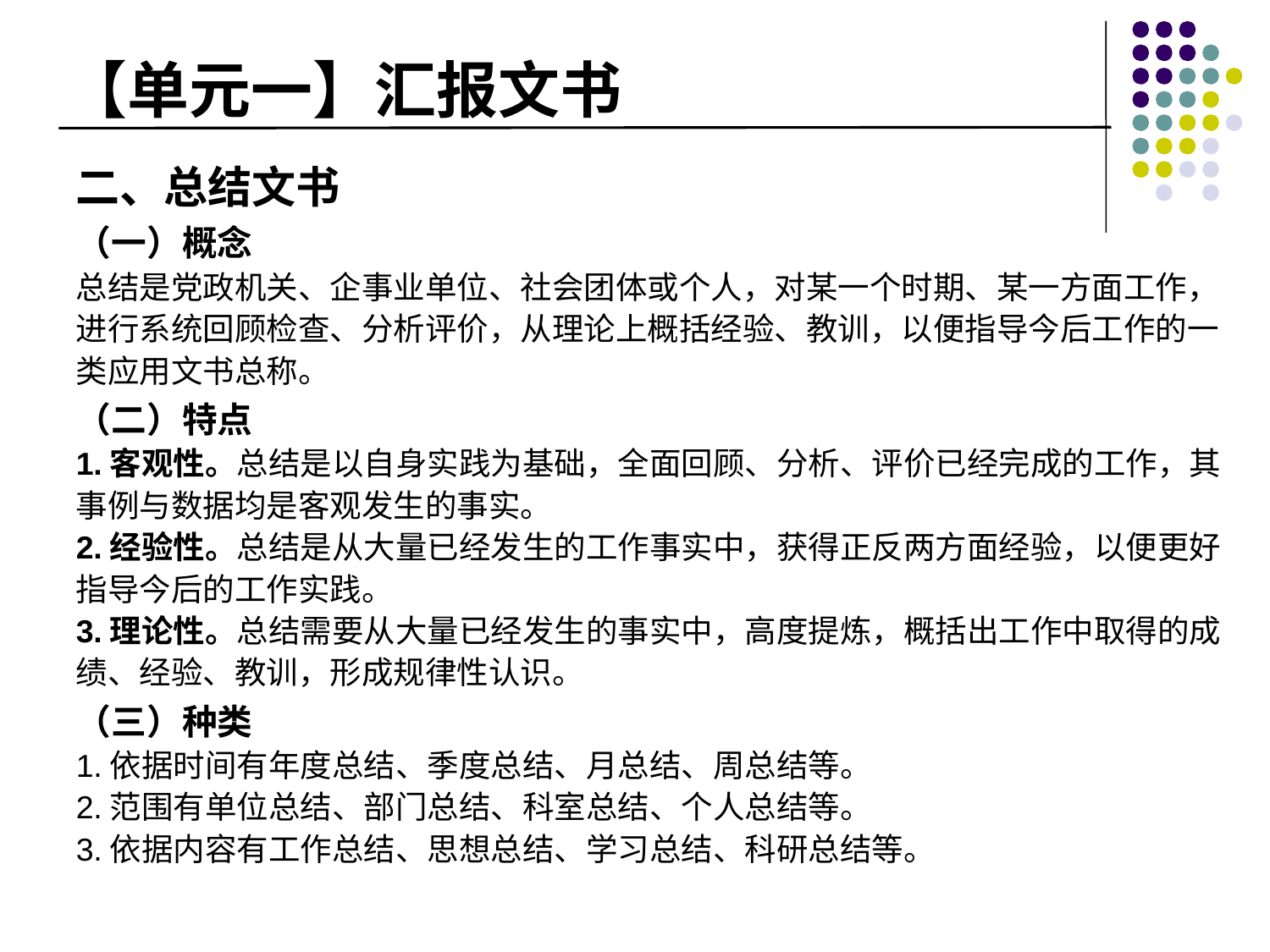

# 【单元一】汇报文书
二、总结文书
（一）概念
总结是党政机关、企事业单位、社会团体或个人，对某一个时期、某一方面工作，进行系统回顾检查、分析评价，从理论上概括经验、教训，以便指导今后工作的一类应用文书总称。
（二）特点
1.客观性。总结是以自身实践为基础，全面回顾、分析、评价已经完成的工作，其事例与数据均是客观发生的事实。
2.经验性。总结是从大量已经发生的工作事实中，获得正反两方面经验，以便更好指导今后的工作实践。
3.理论性。总结需要从大量已经发生的事实中，高度提炼，概括出工作中取得的成绩、经验、教训，形成规律性认识。
（三）种类
1.依据时间有年度总结、季度总结、月总结、周总结等。
2.范围有单位总结、部门总结、科室总结、个人总结等。
3.依据内容有工作总结、思想总结、学习总结、科研总结等。